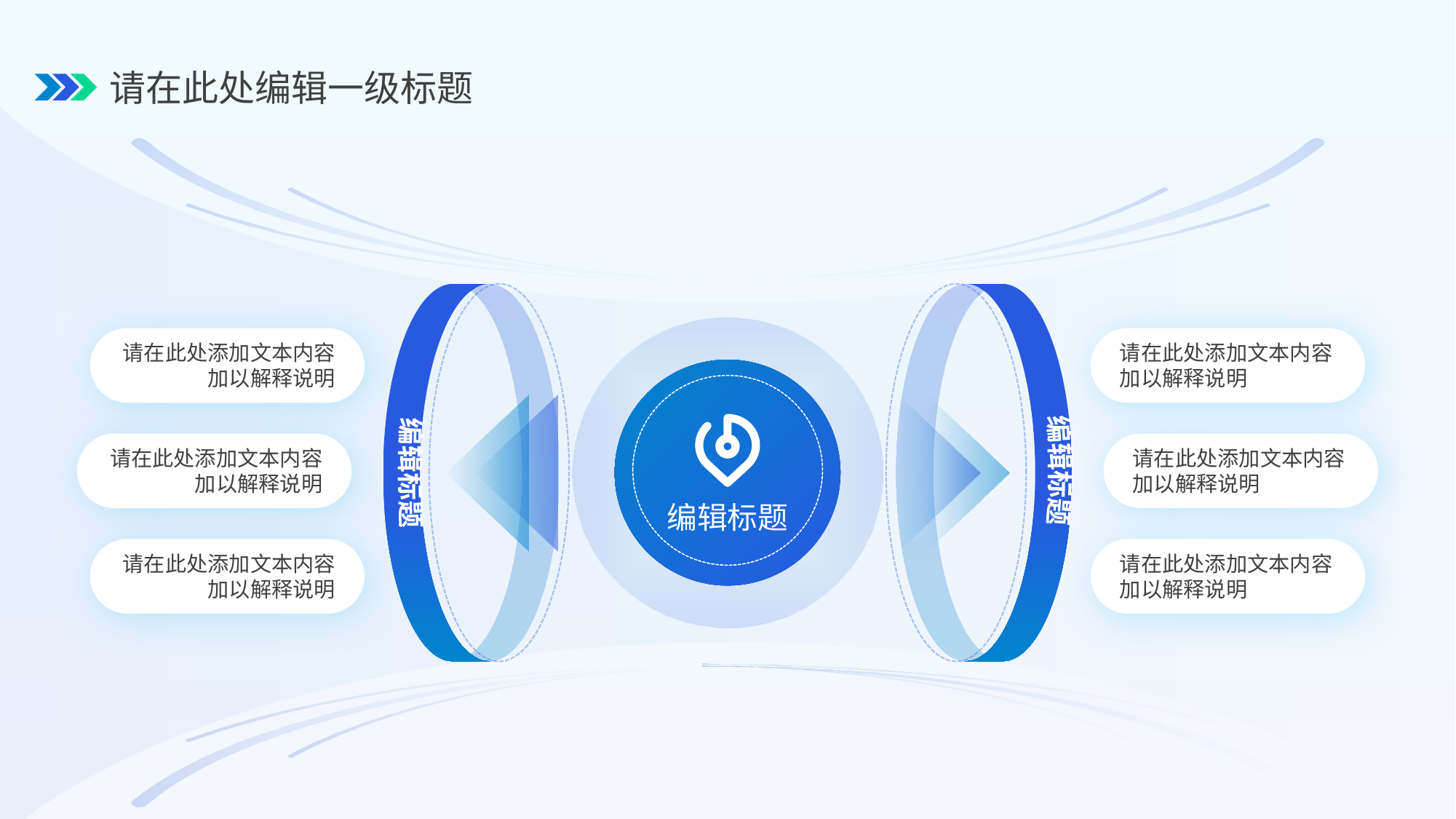

请在此处编辑一级标题

编辑标题

编辑标题

请在此处添加文本内容加以解释说明
请在此处添加文本内容加以解释说明

请在此处添加文本内容加以解释说明
请在此处添加文本内容加以解释说明
编辑标题

请在此处添加文本内容加以解释说明
请在此处添加文本内容加以解释说明